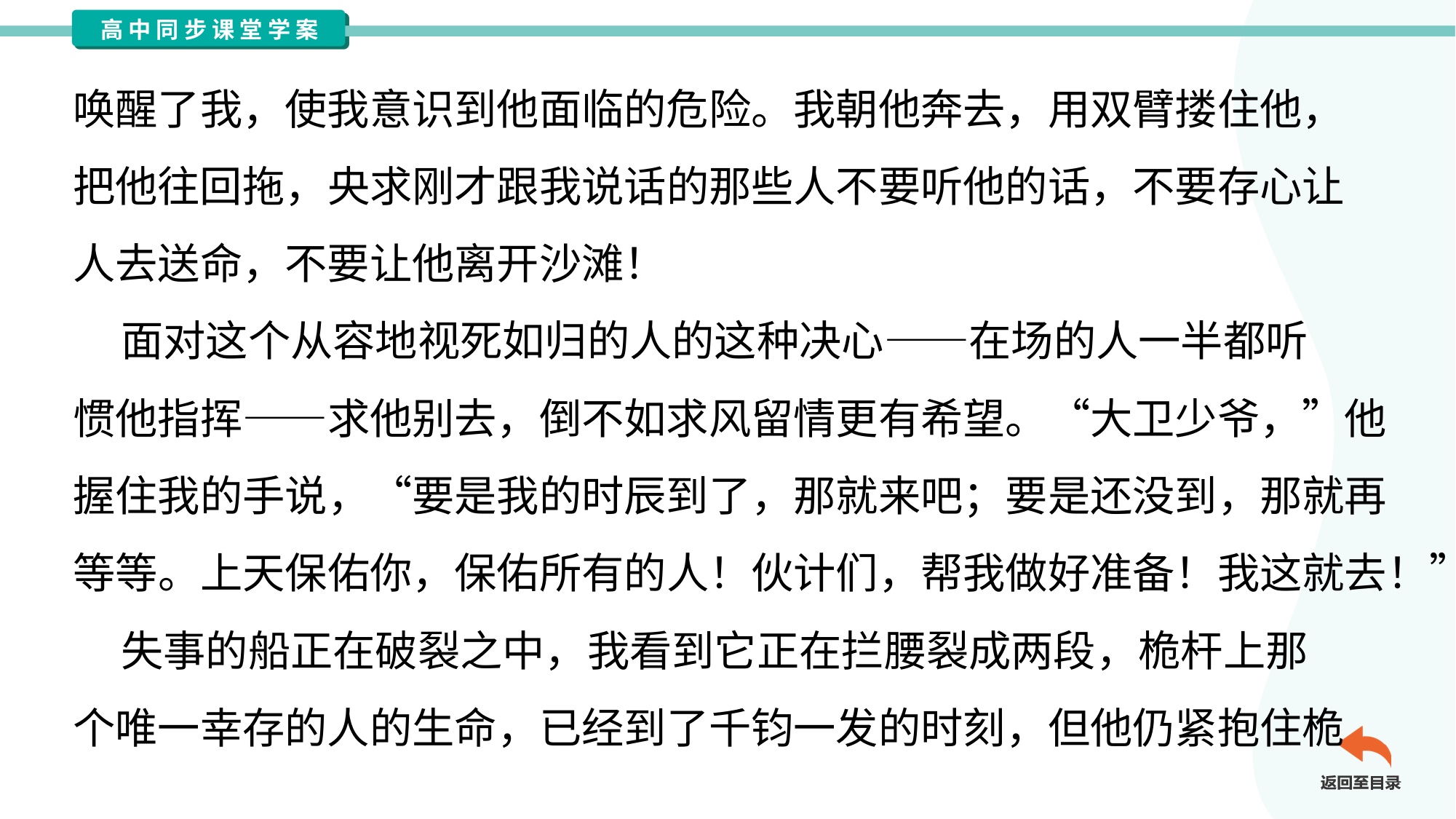

唤醒了我，使我意识到他面临的危险。我朝他奔去，用双臂搂住他，
把他往回拖，央求刚才跟我说话的那些人不要听他的话，不要存心让
人去送命，不要让他离开沙滩！
    面对这个从容地视死如归的人的这种决心——在场的人一半都听
惯他指挥——求他别去，倒不如求风留情更有希望。“大卫少爷，”他
握住我的手说，“要是我的时辰到了，那就来吧；要是还没到，那就再
等等。上天保佑你，保佑所有的人！伙计们，帮我做好准备！我这就去！”
    失事的船正在破裂之中，我看到它正在拦腰裂成两段，桅杆上那
个唯一幸存的人的生命，已经到了千钧一发的时刻，但他仍紧抱住桅